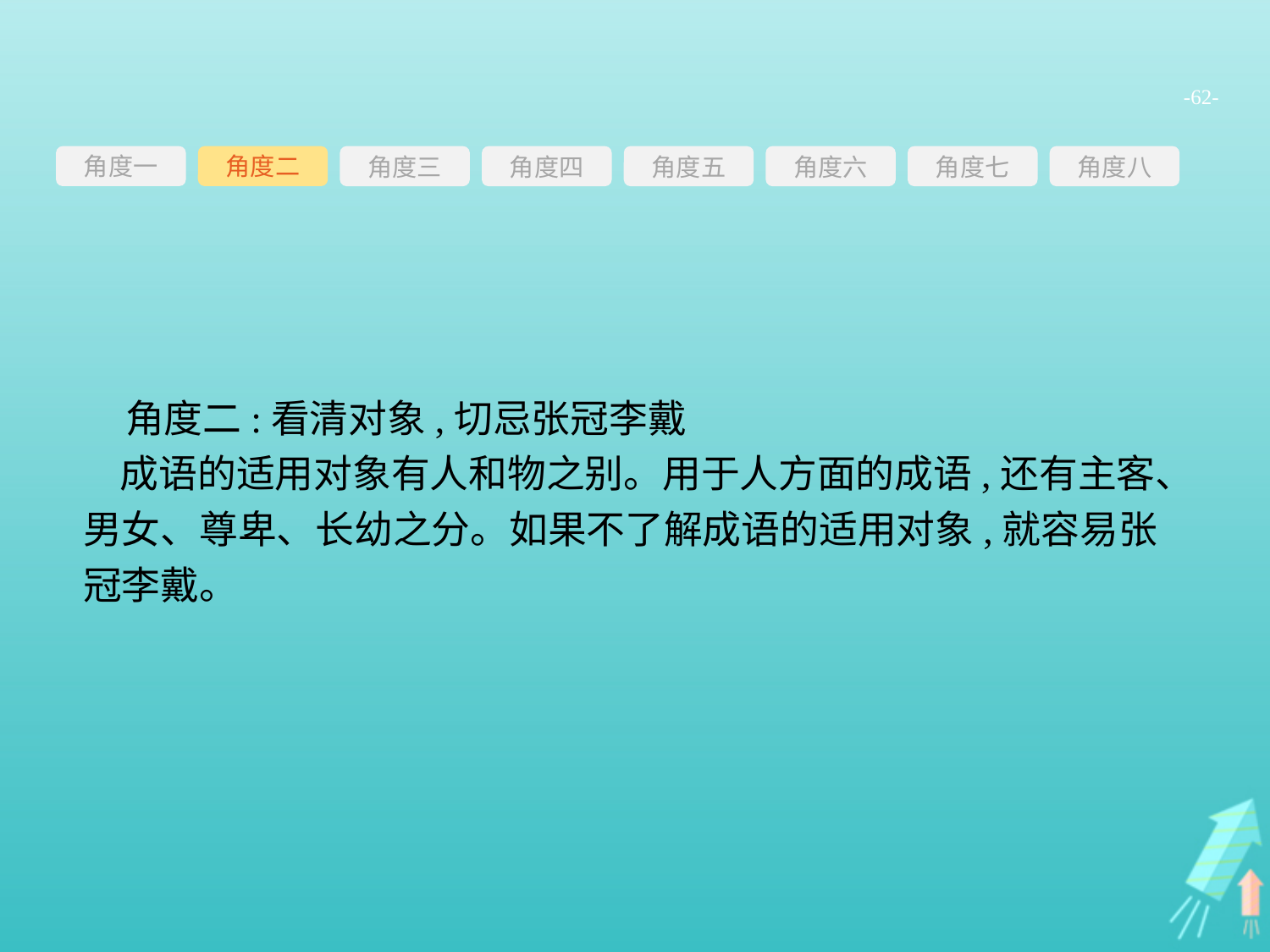

-62-
角度一
角度三
角度四
角度五
角度六
角度七
角度八
角度二
角度二:看清对象,切忌张冠李戴
成语的适用对象有人和物之别。用于人方面的成语,还有主客、男女、尊卑、长幼之分。如果不了解成语的适用对象,就容易张冠李戴。